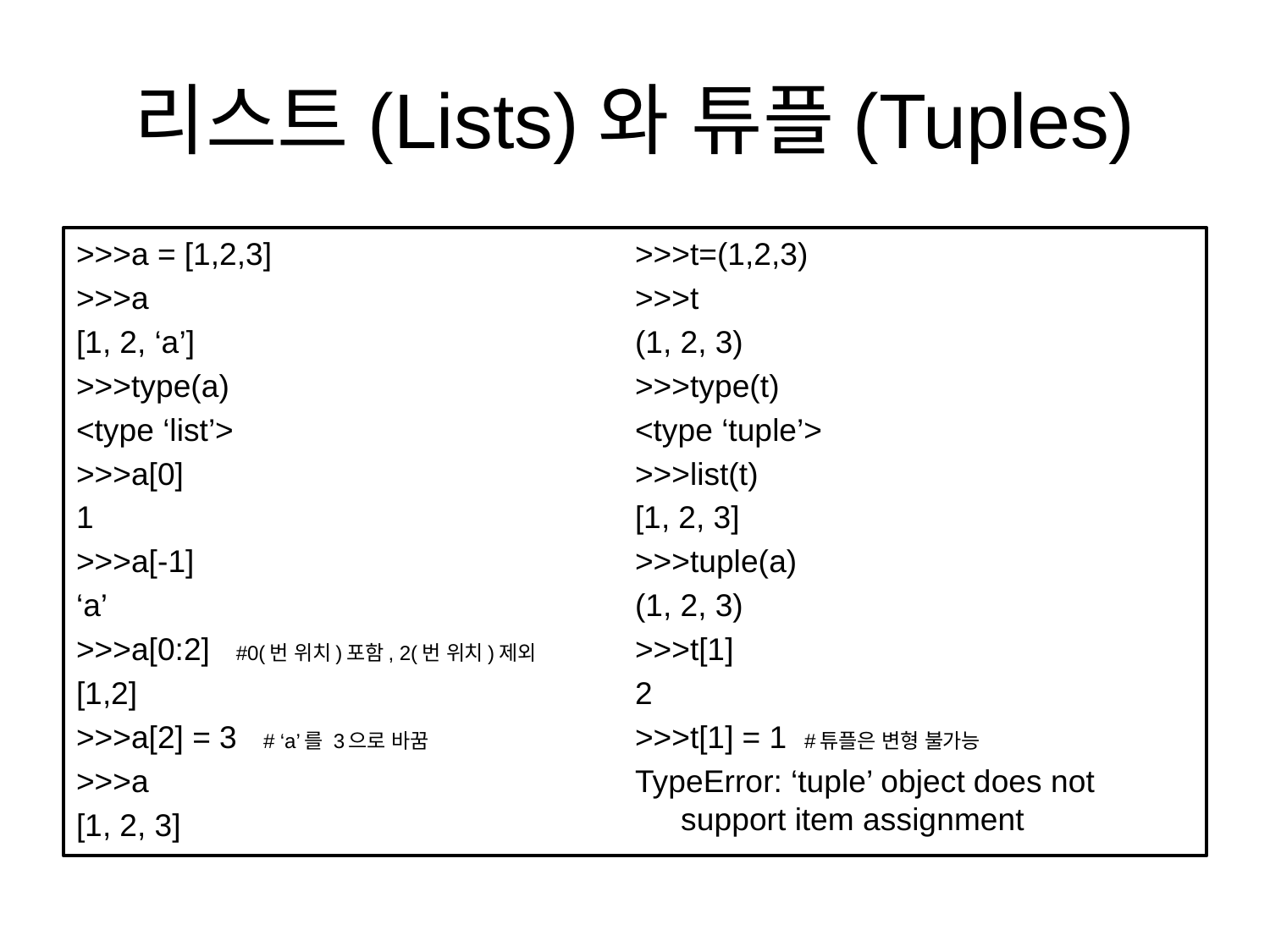

# 리스트(Lists)와 튜플(Tuples)
>>>a = [1,2,3]
>>>a
[1, 2, ‘a’]
>>>type(a)
<type ‘list’>
>>>a[0]
1
>>>a[-1]
‘a’
>>>a[0:2]   #0(번 위치)포함, 2(번 위치)제외
[1,2]
>>>a[2] = 3   # ‘a’를 3으로 바꿈
>>>a
[1, 2, 3]
>>>t=(1,2,3)
>>>t
(1, 2, 3)
>>>type(t)
<type ‘tuple’>
>>>list(t)
[1, 2, 3]
>>>tuple(a)
(1, 2, 3)
>>>t[1]
2
>>>t[1] = 1  #튜플은 변형 불가능
TypeError: ‘tuple’ object does not support item assignment